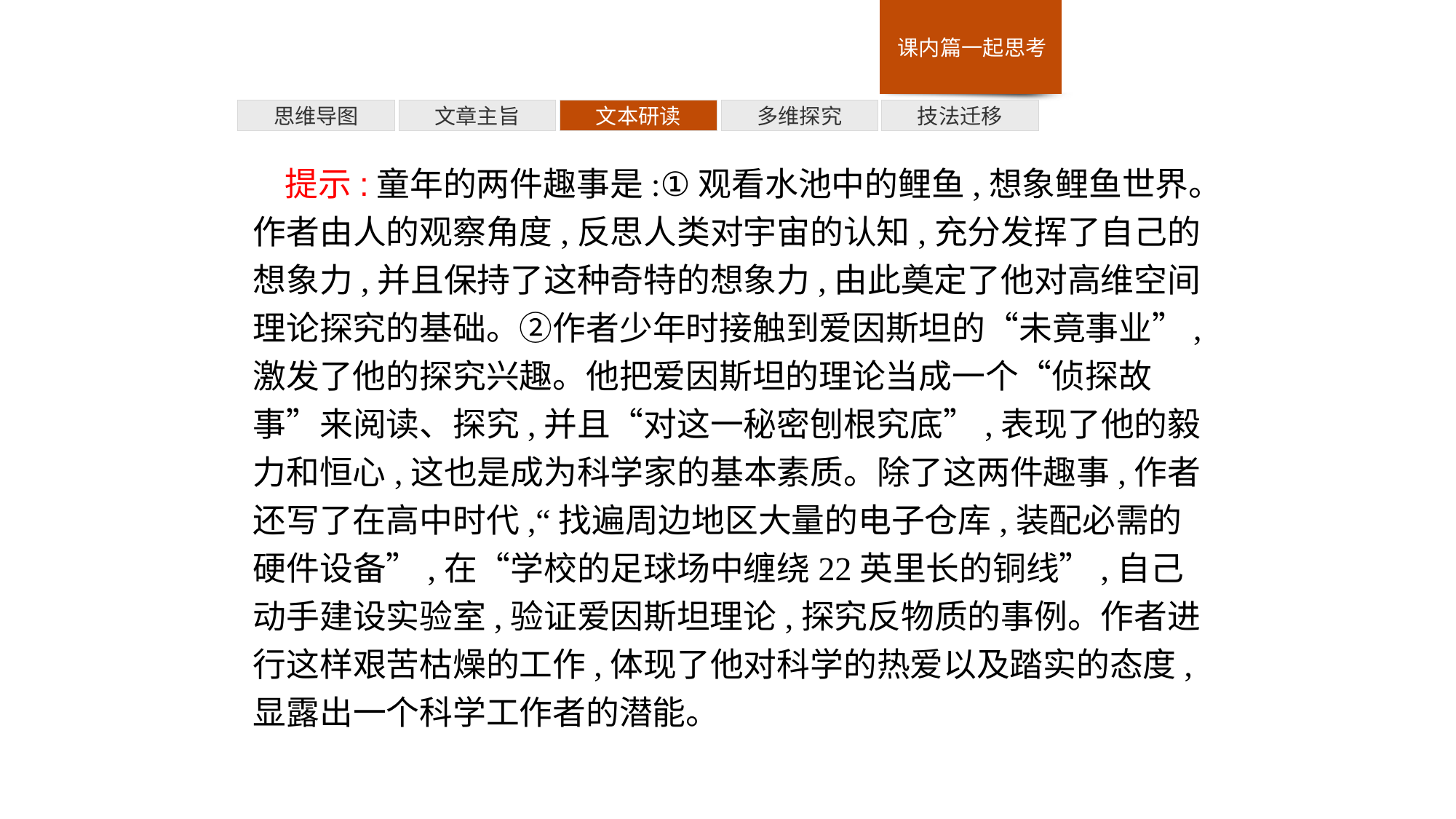

多维探究
思维导图
文章主旨
文本研读
技法迁移
提示:童年的两件趣事是:①观看水池中的鲤鱼,想象鲤鱼世界。作者由人的观察角度,反思人类对宇宙的认知,充分发挥了自己的想象力,并且保持了这种奇特的想象力,由此奠定了他对高维空间理论探究的基础。②作者少年时接触到爱因斯坦的“未竟事业”,激发了他的探究兴趣。他把爱因斯坦的理论当成一个“侦探故事”来阅读、探究,并且“对这一秘密刨根究底”,表现了他的毅力和恒心,这也是成为科学家的基本素质。除了这两件趣事,作者还写了在高中时代,“找遍周边地区大量的电子仓库,装配必需的硬件设备”,在“学校的足球场中缠绕22英里长的铜线”,自己动手建设实验室,验证爱因斯坦理论,探究反物质的事例。作者进行这样艰苦枯燥的工作,体现了他对科学的热爱以及踏实的态度,显露出一个科学工作者的潜能。